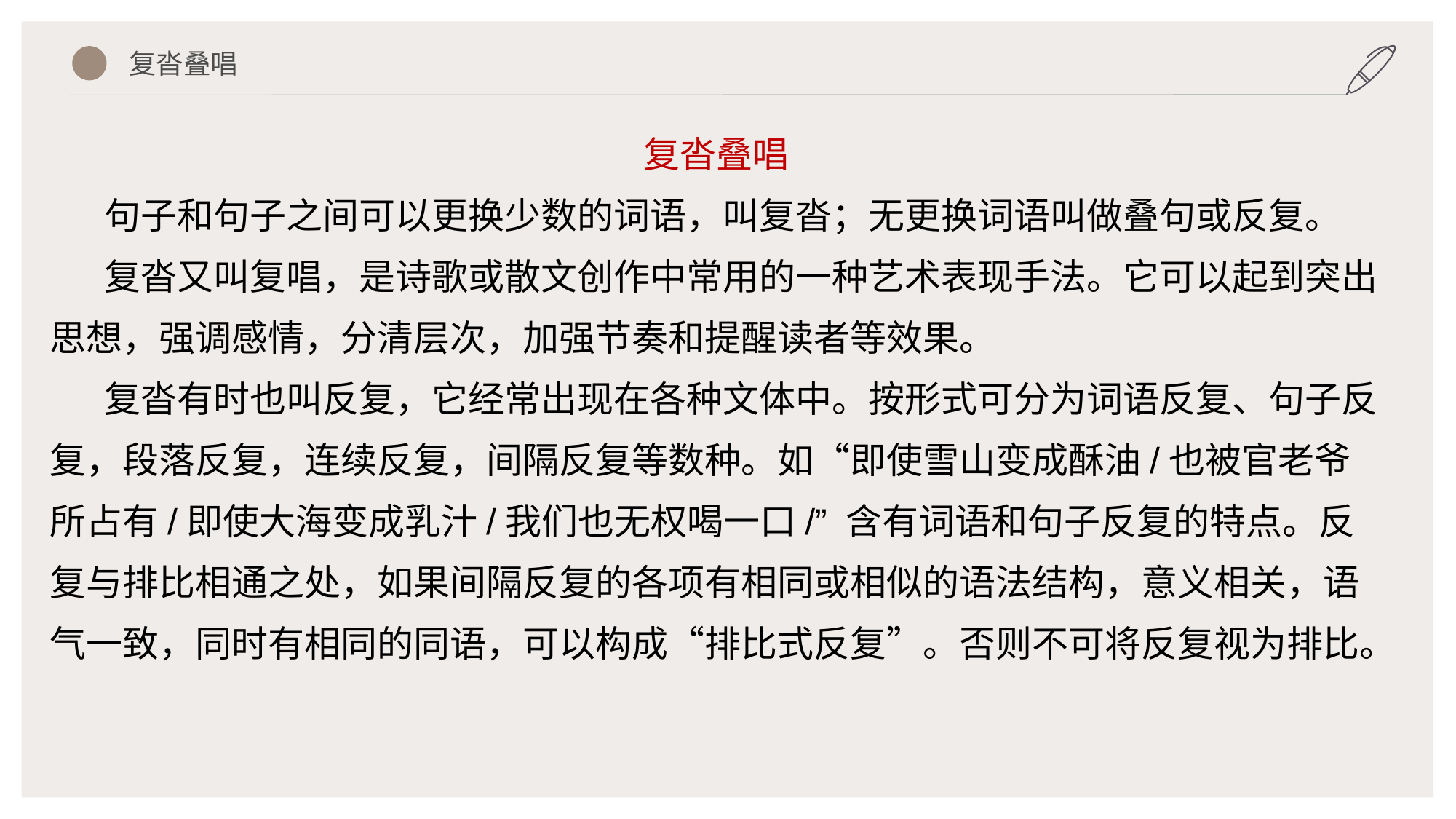

复沓叠唱

复沓叠唱
句子和句子之间可以更换少数的词语，叫复沓；无更换词语叫做叠句或反复。
复沓又叫复唱，是诗歌或散文创作中常用的一种艺术表现手法。它可以起到突出思想，强调感情，分清层次，加强节奏和提醒读者等效果。
复沓有时也叫反复，它经常出现在各种文体中。按形式可分为词语反复、句子反复，段落反复，连续反复，间隔反复等数种。如“即使雪山变成酥油/也被官老爷所占有/即使大海变成乳汁/我们也无权喝一口/” 含有词语和句子反复的特点。反复与排比相通之处，如果间隔反复的各项有相同或相似的语法结构，意义相关，语气一致，同时有相同的同语，可以构成“排比式反复”。否则不可将反复视为排比。